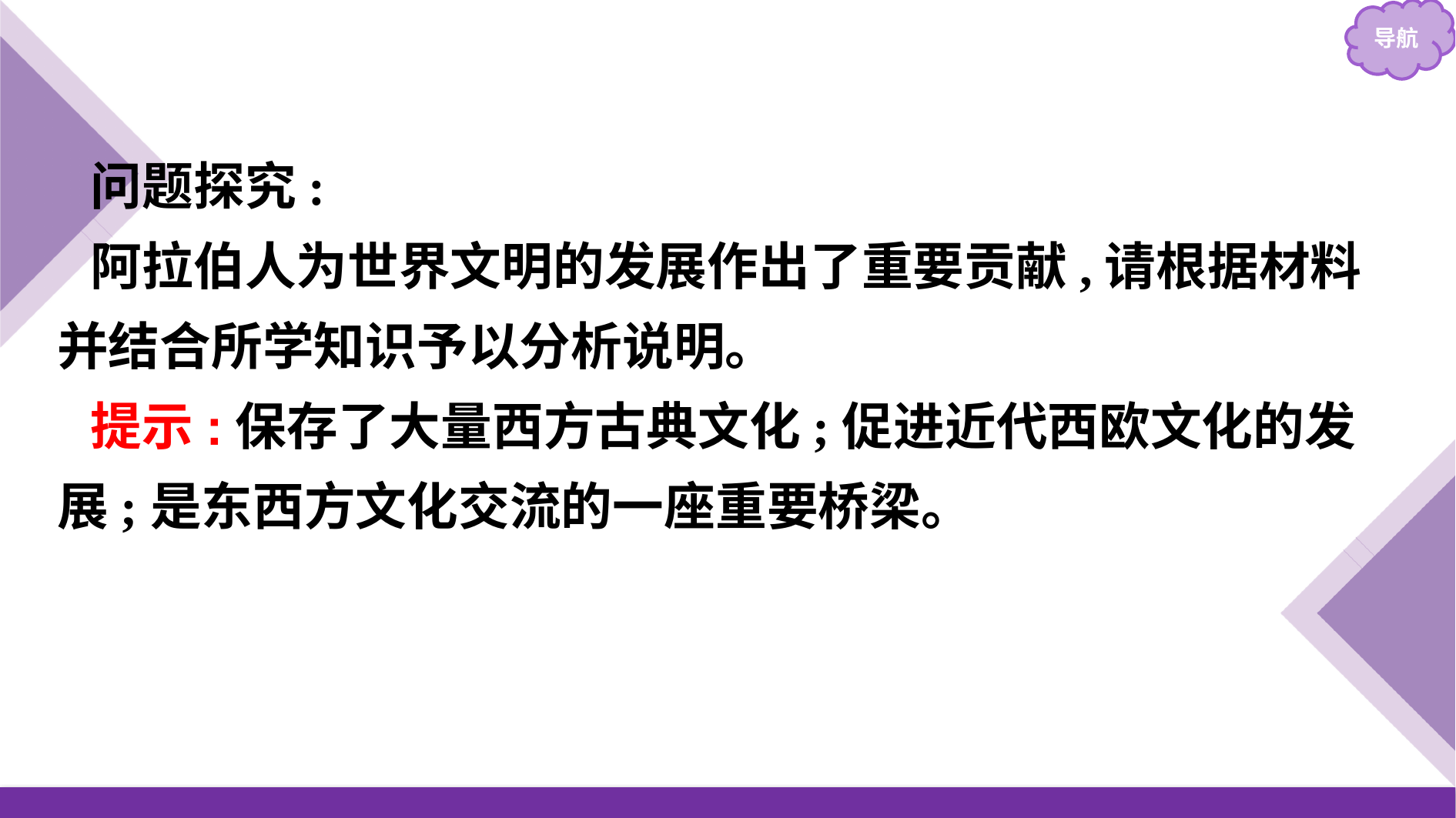

问题探究:
阿拉伯人为世界文明的发展作出了重要贡献,请根据材料并结合所学知识予以分析说明。
提示:保存了大量西方古典文化;促进近代西欧文化的发展;是东西方文化交流的一座重要桥梁。